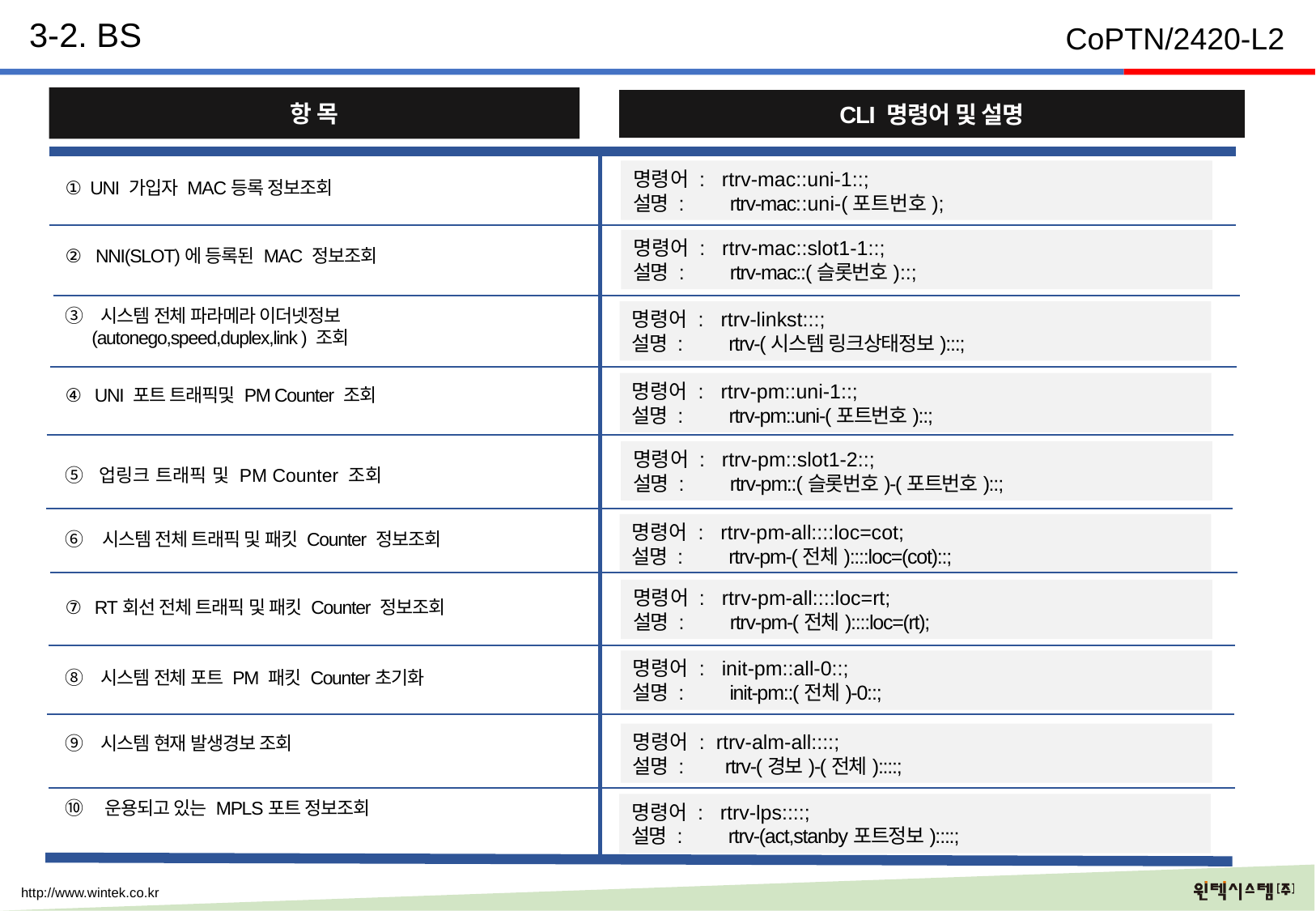

3-2. BS
CoPTN/2420-L2

항 목
CLI 명령어 및 설명
①  UNI 가입자 MAC등록 정보조회
명령어 :   rtrv-mac::uni-1::;
설명 :          rtrv-mac::uni-(포트번호);
②   NNI(SLOT)에 등록된 MAC 정보조회
명령어 :   rtrv-mac::slot1-1::;
설명 :          rtrv-mac::(슬롯번호)::;
③   시스템 전체 파라메라 이더넷정보
      (autonego,speed,duplex,link ) 조회
명령어 :   rtrv-linkst:::;
설명 :          rtrv-(시스템 링크상태정보):::;
④   UNI 포트 트래픽및 PM Counter 조회
명령어 :   rtrv-pm::uni-1::;
설명 :          rtrv-pm::uni-(포트번호)::;
명령어 :   rtrv-pm::slot1-2::;
설명 :          rtrv-pm::(슬롯번호)-(포트번호)::;
⑤  업링크 트래픽 및 PM Counter 조회
⑥   시스템 전체 트래픽 및 패킷 Counter 정보조회
명령어 :   rtrv-pm-all::::loc=cot;
설명 :          rtrv-pm-(전체)::::loc=(cot)::;
⑦   RT회선 전체 트래픽 및 패킷 Counter 정보조회
명령어 :   rtrv-pm-all::::loc=rt;
설명 :          rtrv-pm-(전체)::::loc=(rt);
명령어 :   init-pm::all-0::;
설명 :          init-pm::(전체)-0::;
⑧   시스템 전체 포트 PM 패킷 Counter초기화

명령어 :  rtrv-alm-all::::;
설명 :         rtrv-(경보)-(전체)::::;
⑨   시스템 현재 발생경보 조회

 ⑩    운용되고 있는 MPLS포트 정보조회

명령어 :   rtrv-lps::::;
설명 :          rtrv-(act,stanby포트정보)::::;